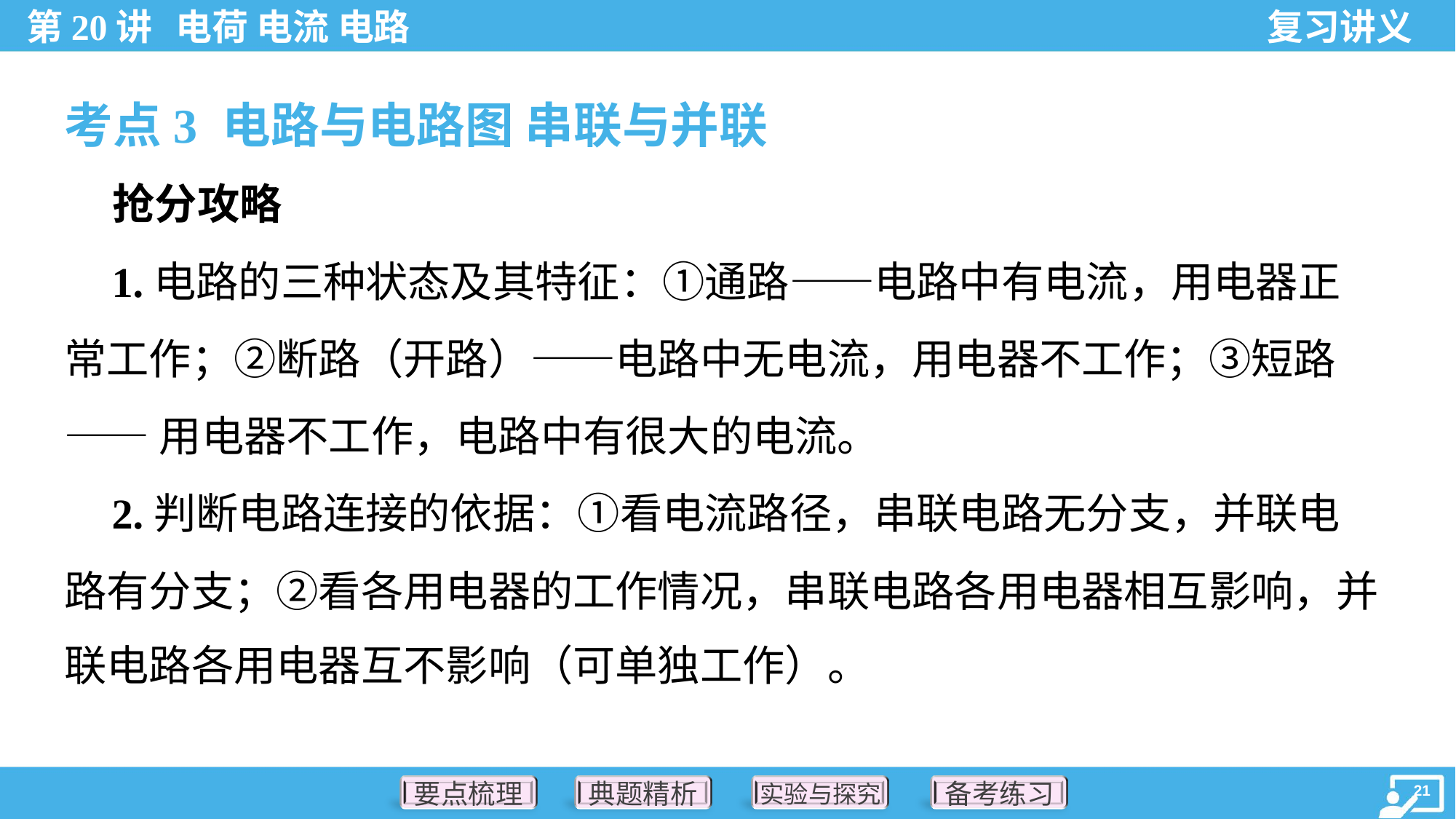

考点3 电路与电路图 串联与并联
    抢分攻略
    1.电路的三种状态及其特征：①通路——电路中有电流，用电器正
常工作；②断路（开路）——电路中无电流，用电器不工作；③短路
——用电器不工作，电路中有很大的电流。
    2.判断电路连接的依据：①看电流路径，串联电路无分支，并联电
路有分支；②看各用电器的工作情况，串联电路各用电器相互影响，并
联电路各用电器互不影响（可单独工作）。